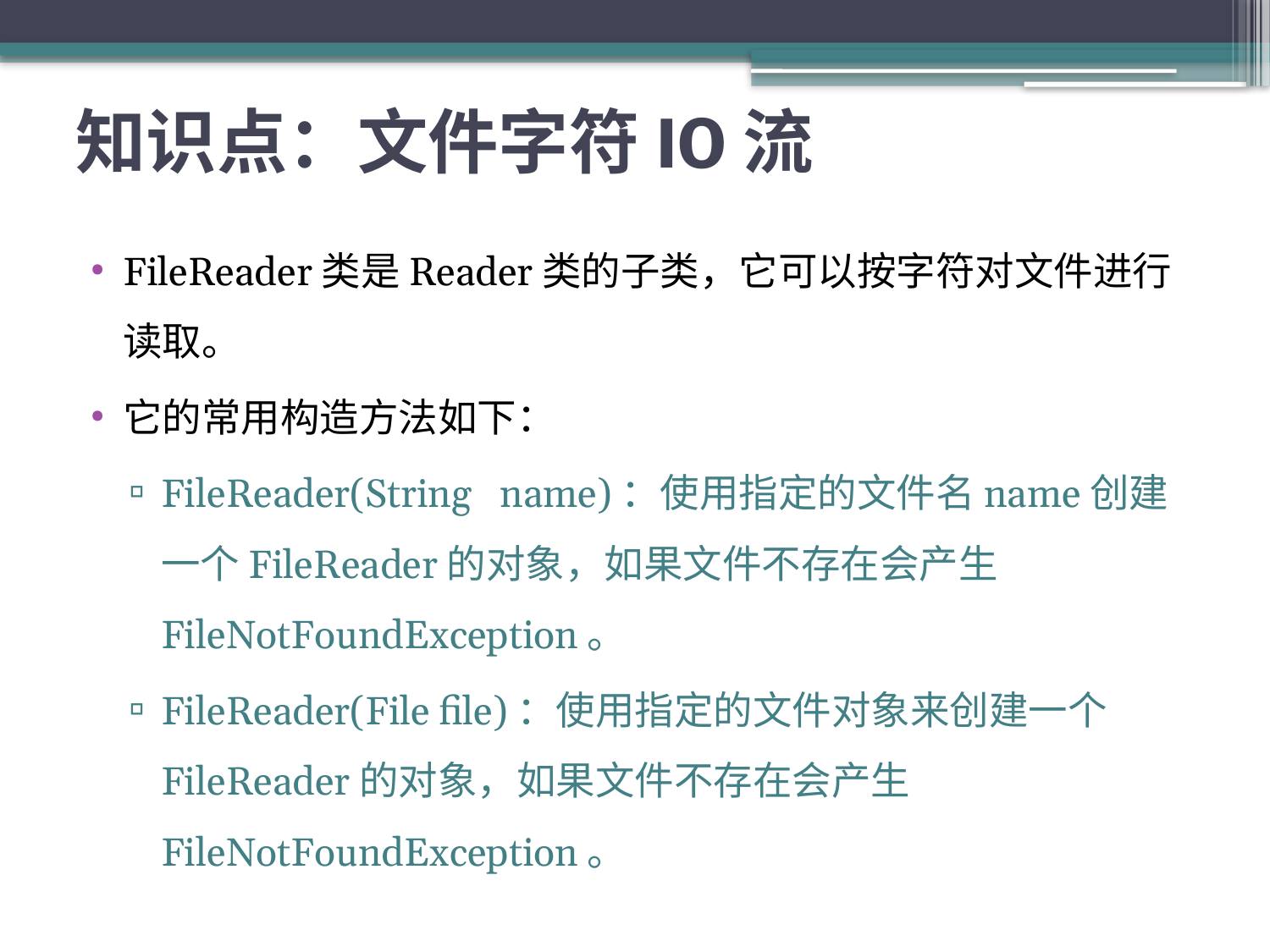

# 知识点：文件字符IO流
FileReader类是Reader类的子类，它可以按字符对文件进行读取。
它的常用构造方法如下：
FileReader(String   name)：使用指定的文件名name创建一个FileReader的对象，如果文件不存在会产生FileNotFoundException。
FileReader(File file)：使用指定的文件对象来创建一个FileReader的对象，如果文件不存在会产生FileNotFoundException。